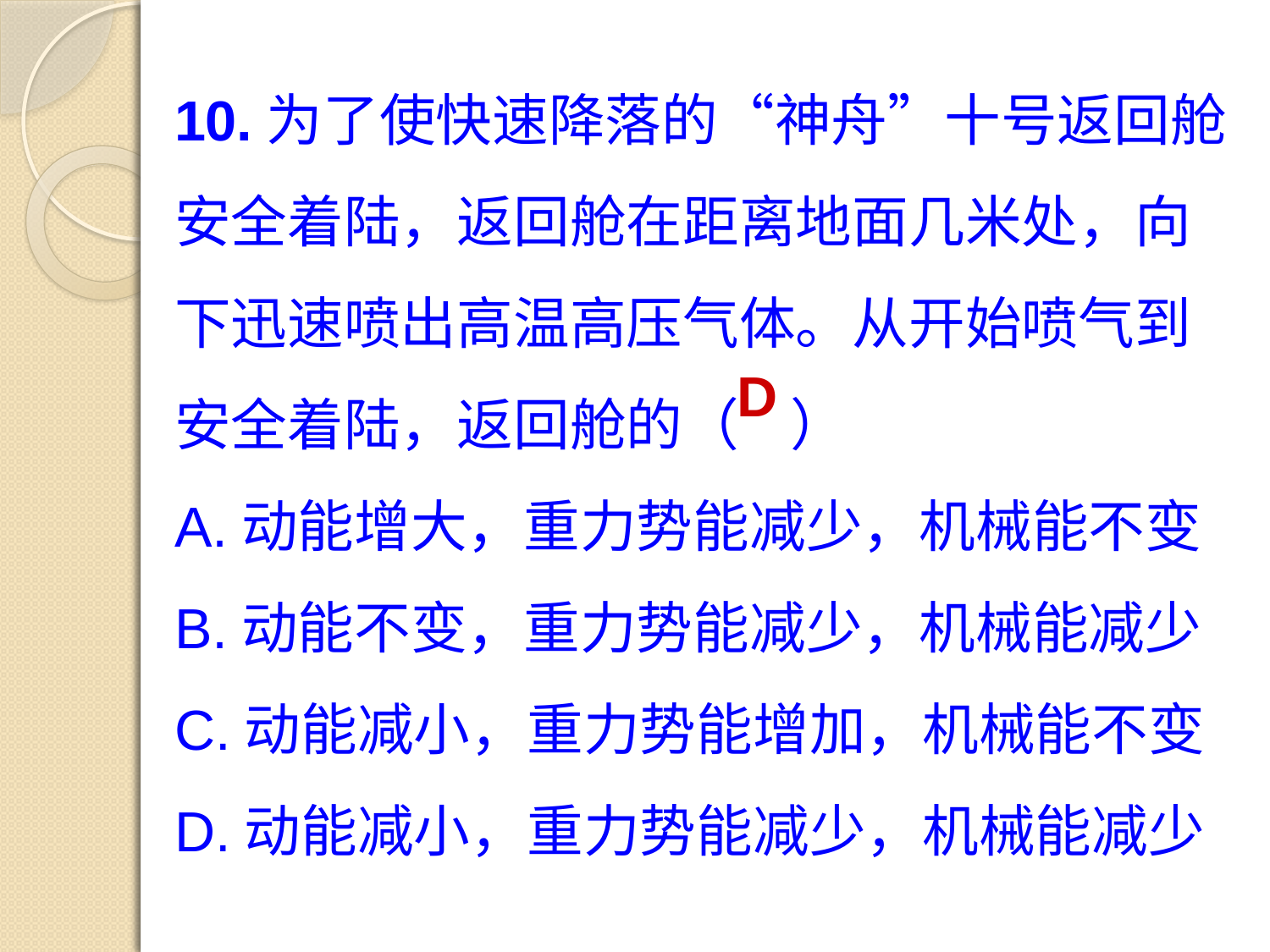

10.为了使快速降落的“神舟”十号返回舱安全着陆，返回舱在距离地面几米处，向下迅速喷出高温高压气体。从开始喷气到安全着陆，返回舱的（    ）
A.动能增大，重力势能减少，机械能不变
B.动能不变，重力势能减少，机械能减少
C.动能减小，重力势能增加，机械能不变
D.动能减小，重力势能减少，机械能减少
D